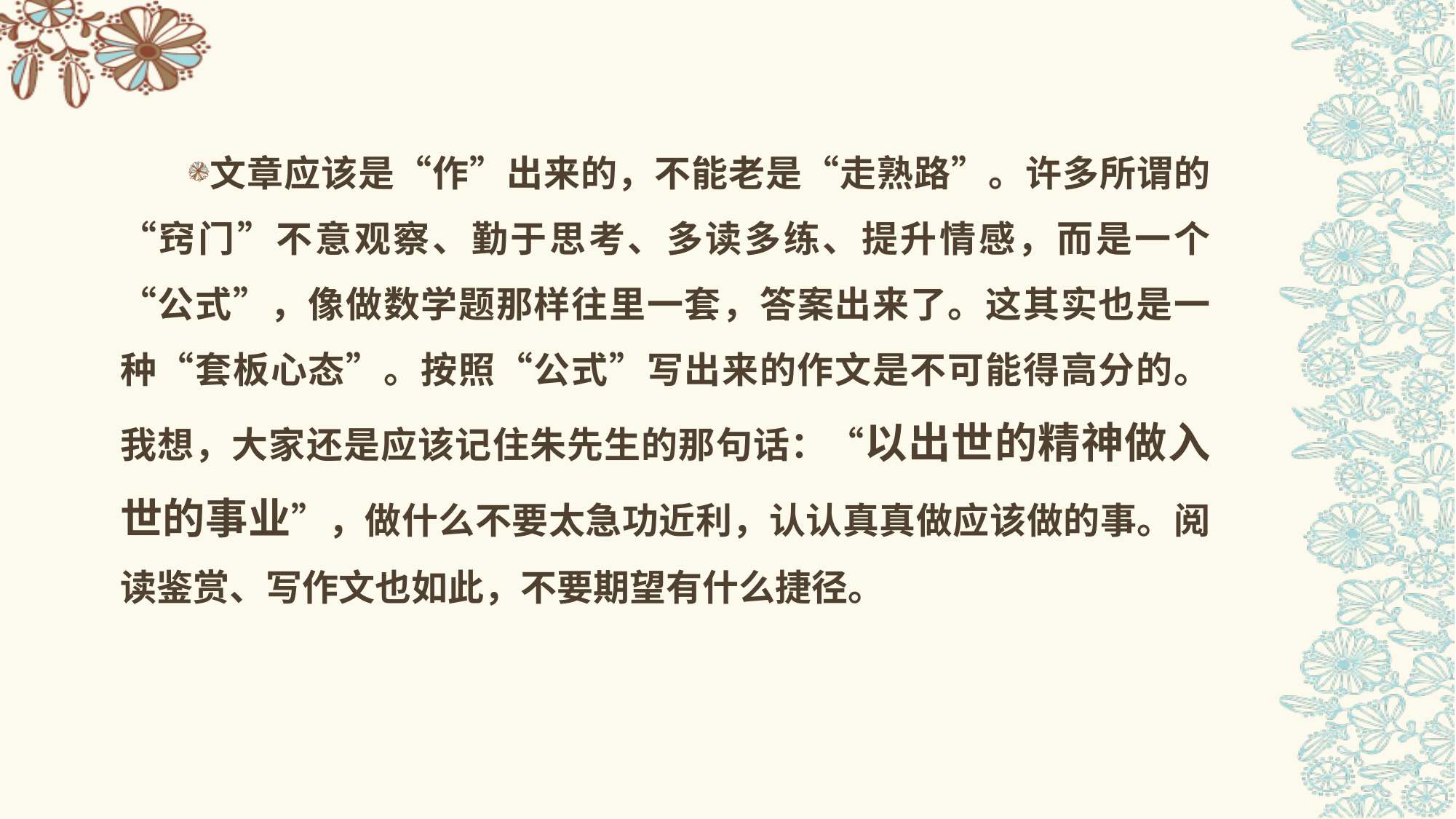

文章应该是“作”出来的，不能老是“走熟路”。许多所谓的 “窍门”不意观察、勤于思考、多读多练、提升情感，而是一个“公式”，像做数学题那样往里一套，答案出来了。这其实也是一种“套板心态”。按照“公式”写出来的作文是不可能得高分的。我想，大家还是应该记住朱先生的那句话：“以出世的精神做入世的事业”，做什么不要太急功近利，认认真真做应该做的事。阅读鉴赏、写作文也如此，不要期望有什么捷径。